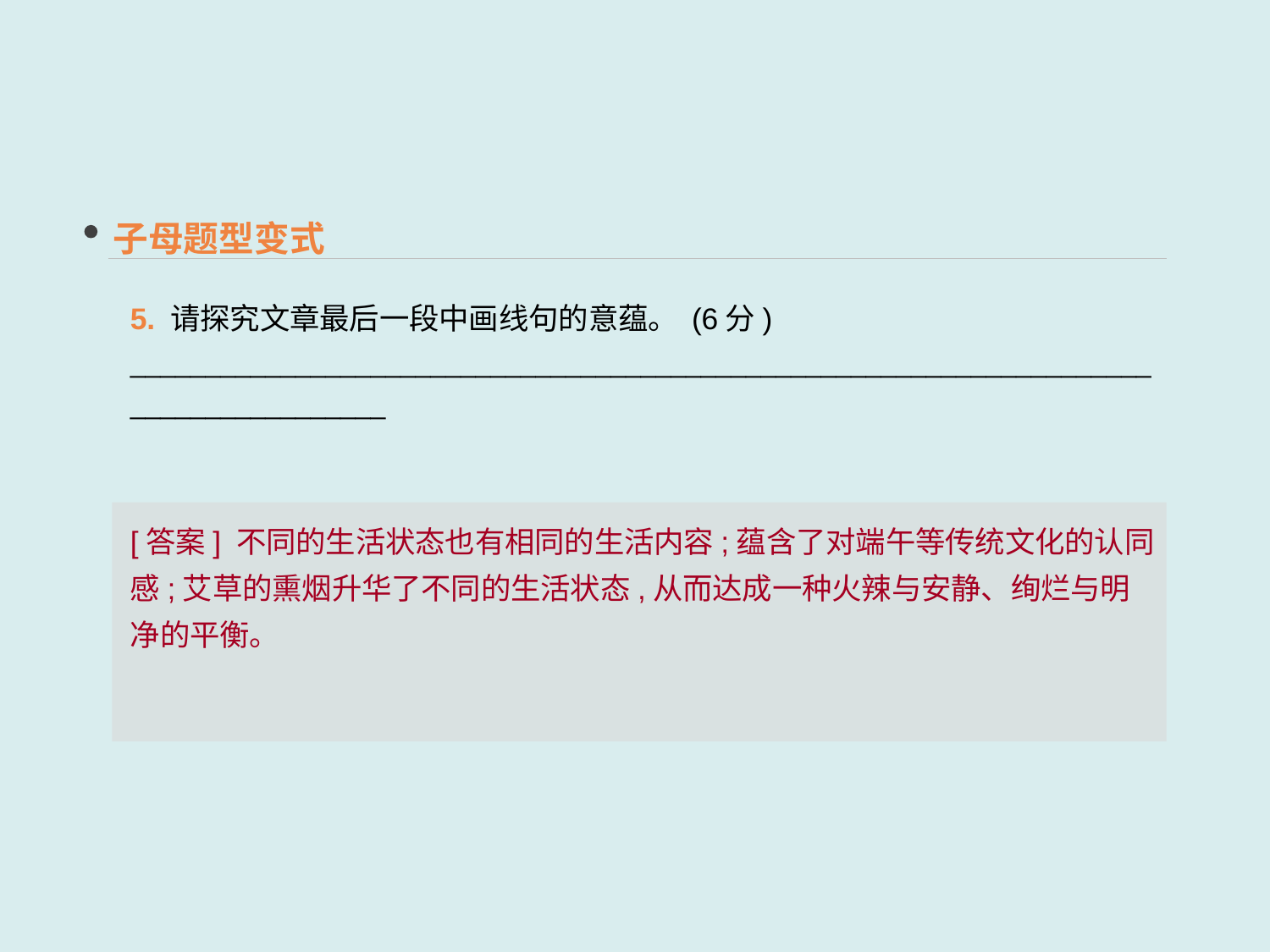

子母题型变式

5. 请探究文章最后一段中画线句的意蕴。 (6分)
_____________________________________________________________________________________

[答案] 不同的生活状态也有相同的生活内容;蕴含了对端午等传统文化的认同感;艾草的熏烟升华了不同的生活状态,从而达成一种火辣与安静、绚烂与明净的平衡。